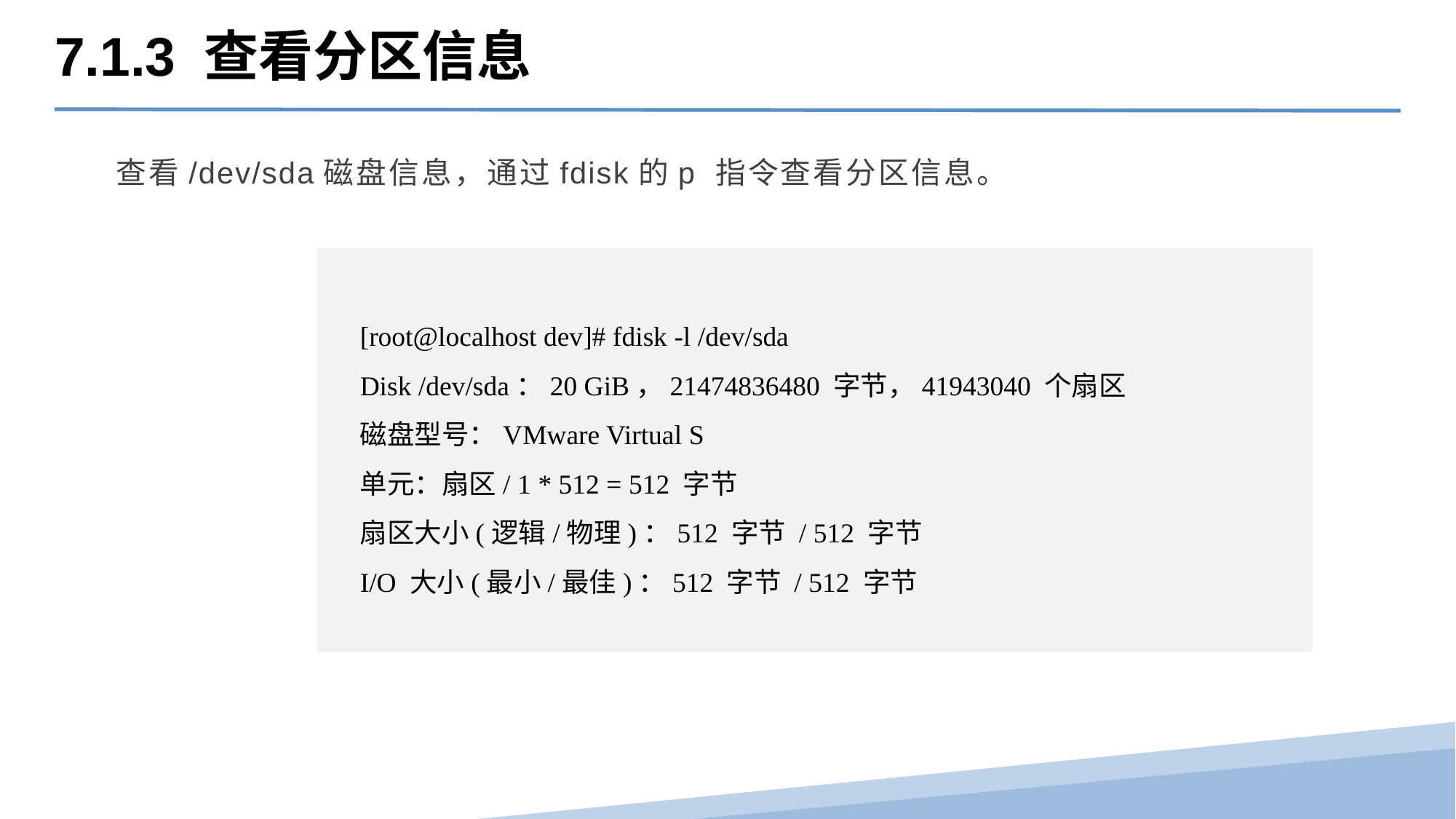

7.1.3 查看分区信息
查看/dev/sda磁盘信息，通过fdisk的p 指令查看分区信息。

[root@localhost dev]# fdisk -l /dev/sda
Disk /dev/sda：20 GiB，21474836480 字节，41943040 个扇区
磁盘型号：VMware Virtual S
单元：扇区/ 1 * 512 = 512 字节
扇区大小(逻辑/物理)：512 字节 / 512 字节
I/O 大小(最小/最佳)：512 字节 / 512 字节